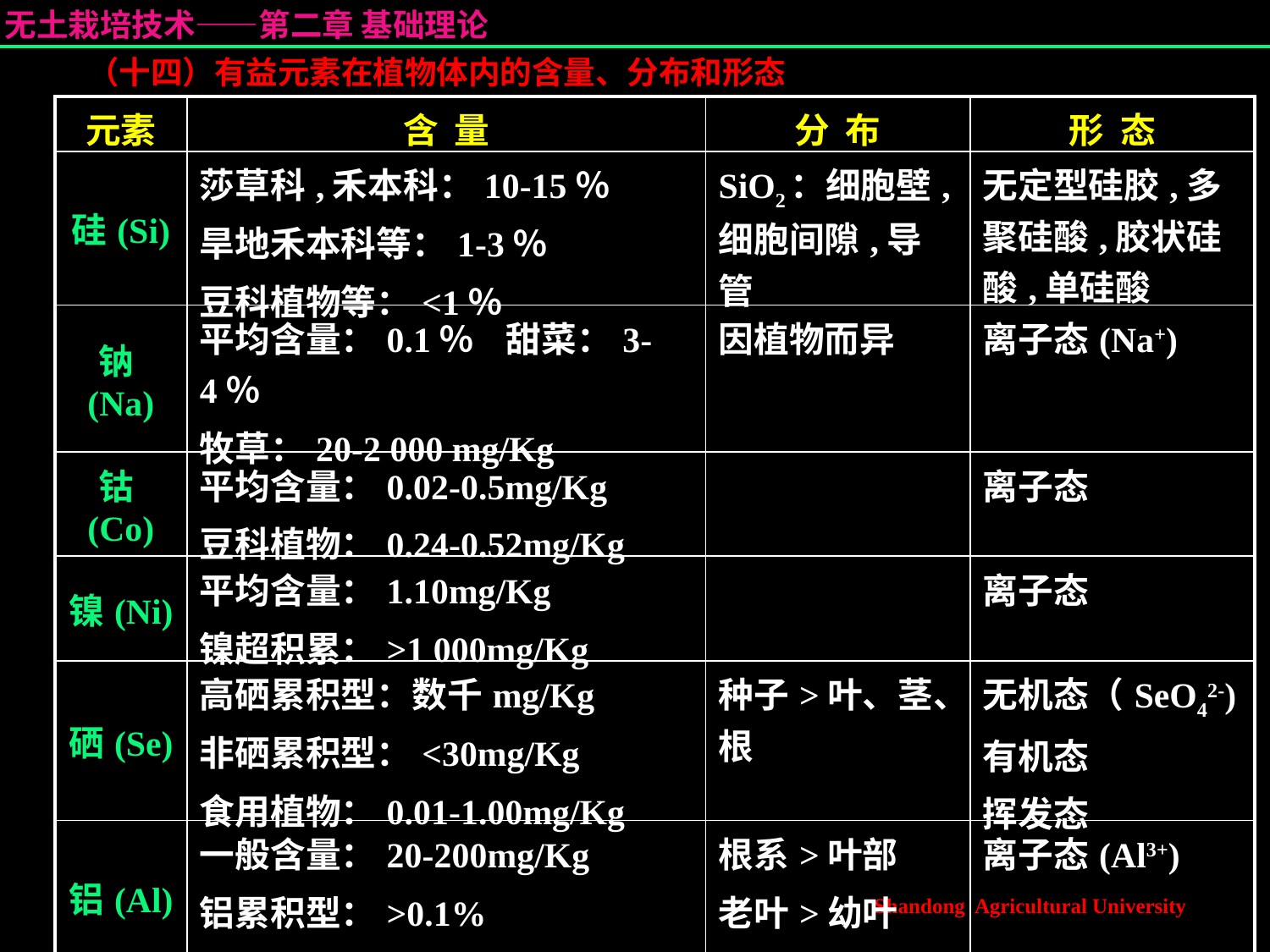

（十四）有益元素在植物体内的含量、分布和形态
| 元素 | 含 量 | 分 布 | 形 态 |
| --- | --- | --- | --- |
| 硅(Si) | 莎草科,禾本科：10-15％ 旱地禾本科等：1-3％ 豆科植物等：<1％ | SiO2：细胞壁,细胞间隙,导管 | 无定型硅胶,多聚硅酸,胶状硅酸,单硅酸 |
| 钠(Na) | 平均含量：0.1％ 甜菜：3-4％ 牧草：20-2 000 mg/Kg | 因植物而异 | 离子态(Na+) |
| 钴(Co) | 平均含量：0.02-0.5mg/Kg 豆科植物：0.24-0.52mg/Kg |  | 离子态 |
| 镍(Ni) | 平均含量：1.10mg/Kg 镍超积累：>1 000mg/Kg |  | 离子态 |
| 硒(Se) | 高硒累积型：数千mg/Kg 非硒累积型：<30mg/Kg 食用植物：0.01-1.00mg/Kg | 种子>叶、茎、根 | 无机态（SeO42-) 有机态 挥发态 |
| 铝(Al) | 一般含量：20-200mg/Kg 铝累积型：>0.1% 非累积型：<200mg/Kg | 根系>叶部 老叶>幼叶 | 离子态(Al3+) |